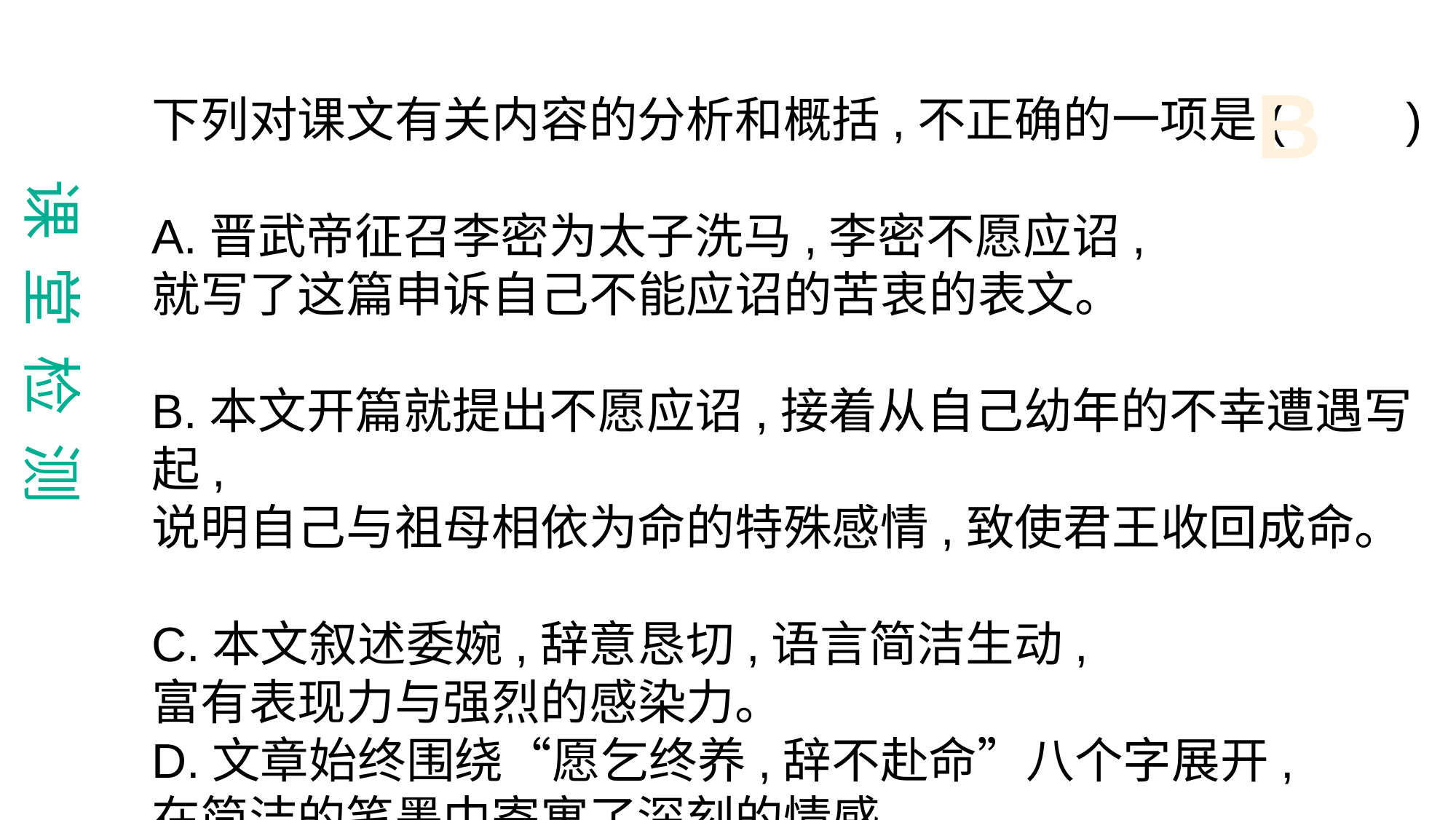

B
下列对课文有关内容的分析和概括,不正确的一项是(　　)

A.晋武帝征召李密为太子洗马,李密不愿应诏,
就写了这篇申诉自己不能应诏的苦衷的表文。

B.本文开篇就提出不愿应诏,接着从自己幼年的不幸遭遇写起,
说明自己与祖母相依为命的特殊感情,致使君王收回成命。

C.本文叙述委婉,辞意恳切,语言简洁生动,
富有表现力与强烈的感染力。
D.文章始终围绕“愿乞终养,辞不赴命”八个字展开,
在简洁的笔墨中寄寓了深刻的情感。
课  堂  检  测